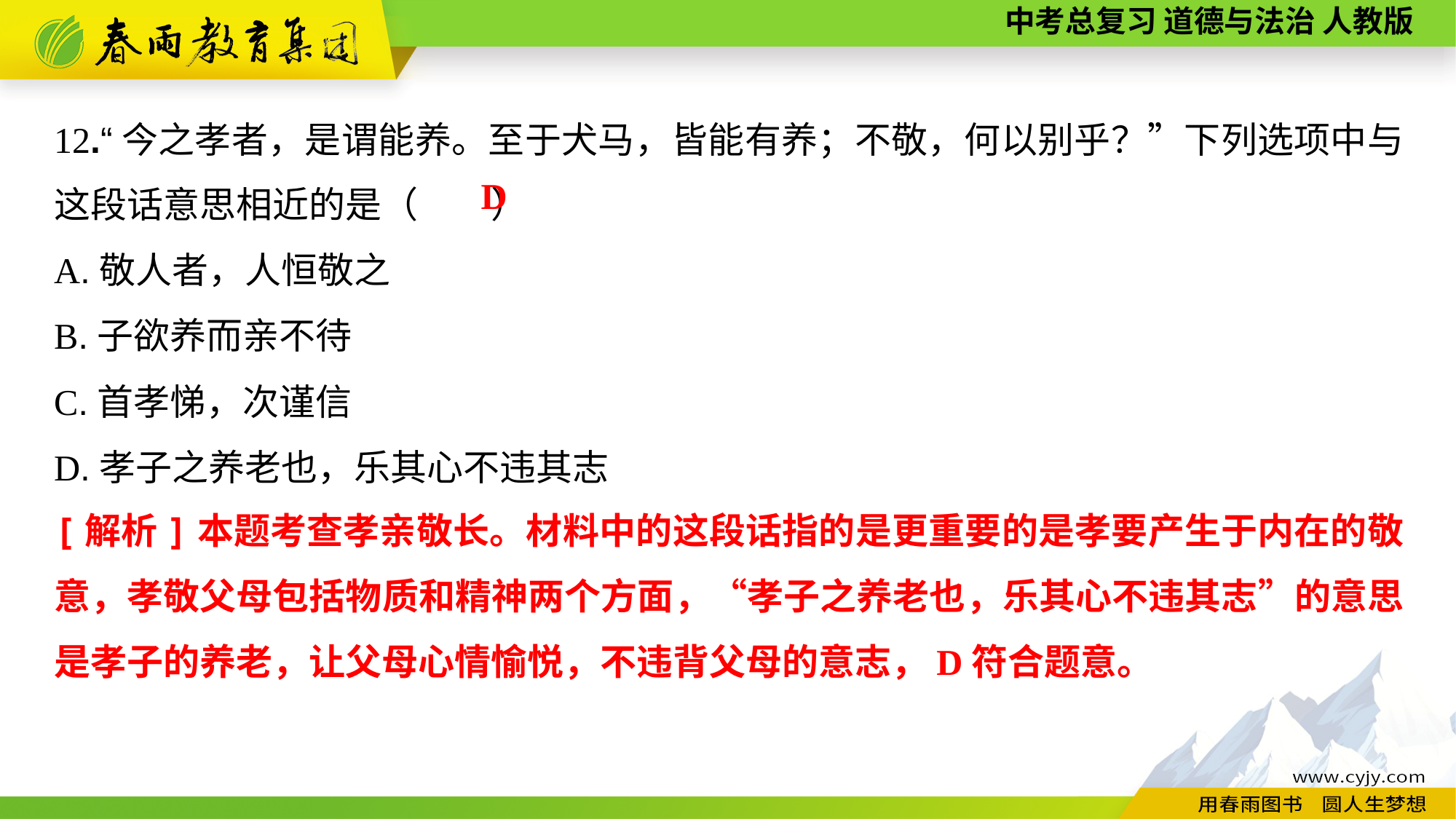

12.“今之孝者，是谓能养。至于犬马，皆能有养；不敬，何以别乎？”下列选项中与这段话意思相近的是（　　）
A.敬人者，人恒敬之
B.子欲养而亲不待
C.首孝悌，次谨信
D.孝子之养老也，乐其心不违其志
D
[解析]本题考查孝亲敬长。材料中的这段话指的是更重要的是孝要产生于内在的敬意，孝敬父母包括物质和精神两个方面，“孝子之养老也，乐其心不违其志”的意思是孝子的养老，让父母心情愉悦，不违背父母的意志，D符合题意。